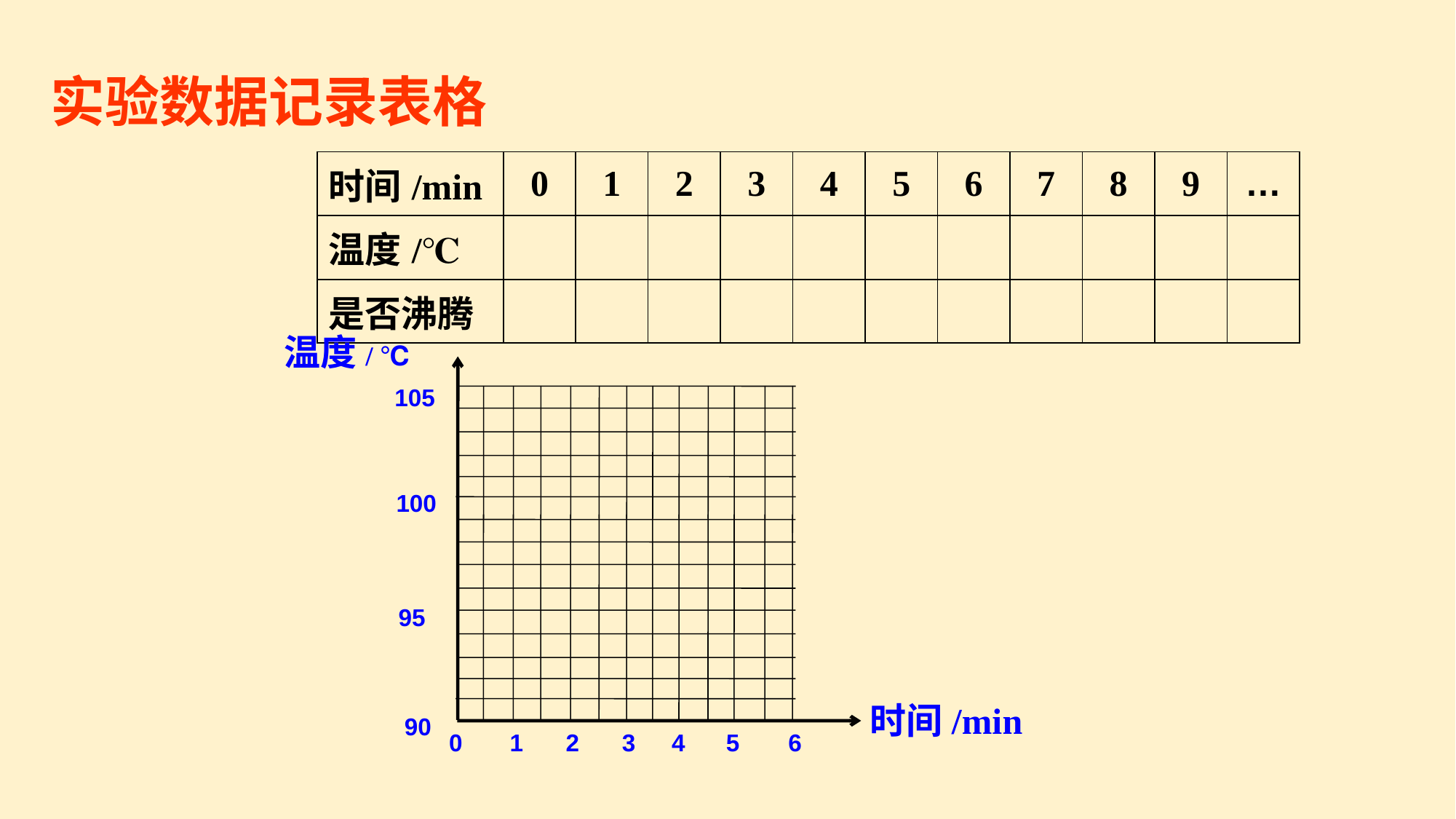

# 实验数据记录表格
| 时间/min | 0 | 1 | 2 | 3 | 4 | 5 | 6 | 7 | 8 | 9 | … |
| --- | --- | --- | --- | --- | --- | --- | --- | --- | --- | --- | --- |
| 温度/℃ |  |  |  |  |  |  |  |  |  |  |  |
| 是否沸腾 |  |  |  |  |  |  |  |  |  |  |  |
温度/ ℃

105

100

95

90

0
1
2
3
4
5
6
时间/min